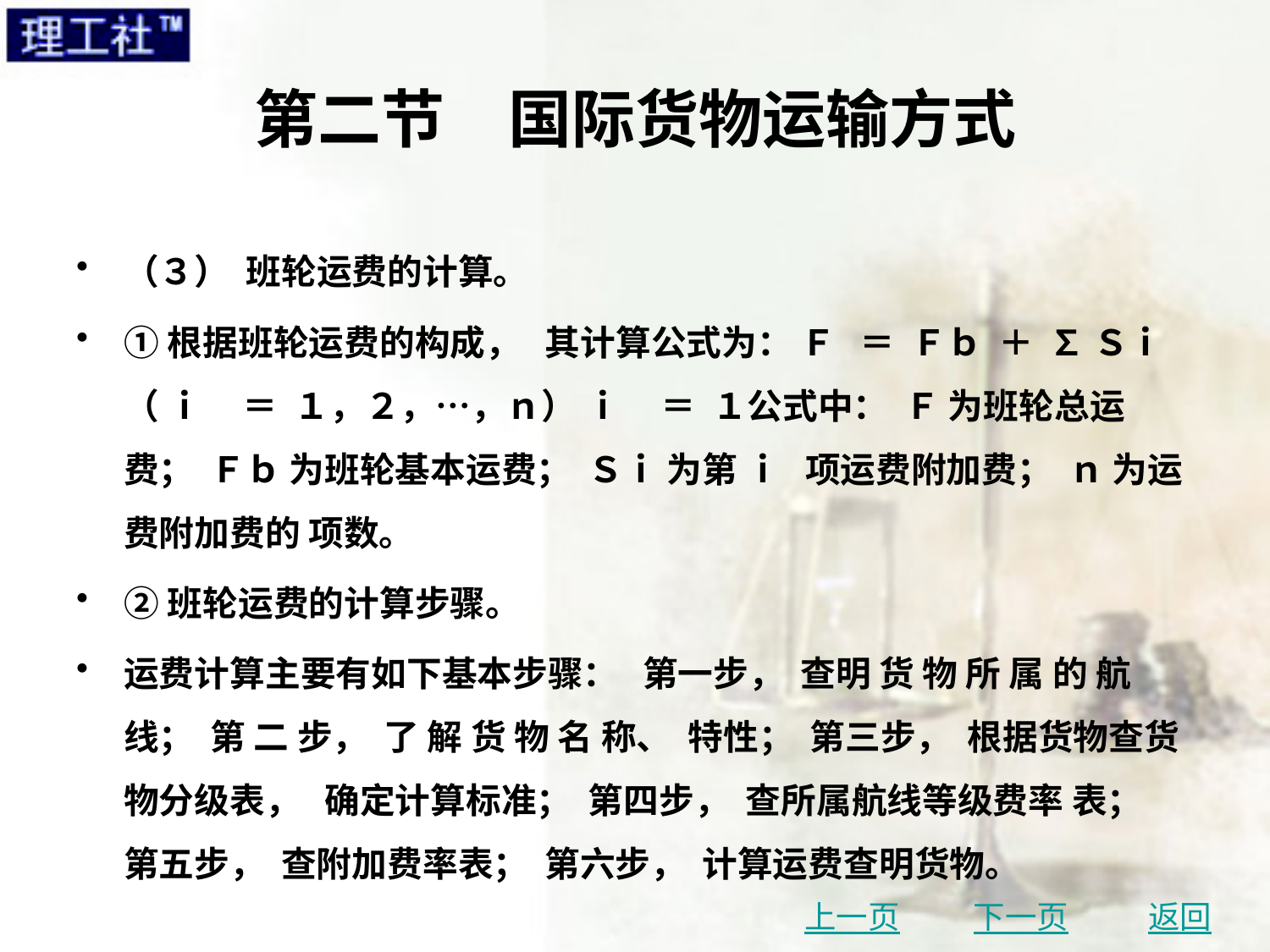

# 第二节　国际货物运输方式
（３）  班轮运费的计算。
①根据班轮运费的构成，   其计算公式为： Ｆ   ＝  Ｆｂ  ＋  ∑ Ｓｉ（ ｉ     ＝  １，２，…，ｎ） ｉ     ＝  １公式中：  Ｆ 为班轮总运费；  Ｆｂ 为班轮基本运费；  Ｓｉ 为第 ｉ   项运费附加费；  ｎ 为运费附加费的 项数。
②班轮运费的计算步骤。
运费计算主要有如下基本步骤：   第一步，  查明 货 物 所 属 的 航 线；  第 二 步，  了 解 货 物 名 称、  特性；  第三步，  根据货物查货物分级表，   确定计算标准；  第四步，  查所属航线等级费率 表；  第五步，  查附加费率表；  第六步，  计算运费查明货物。

上一页
下一页
返回